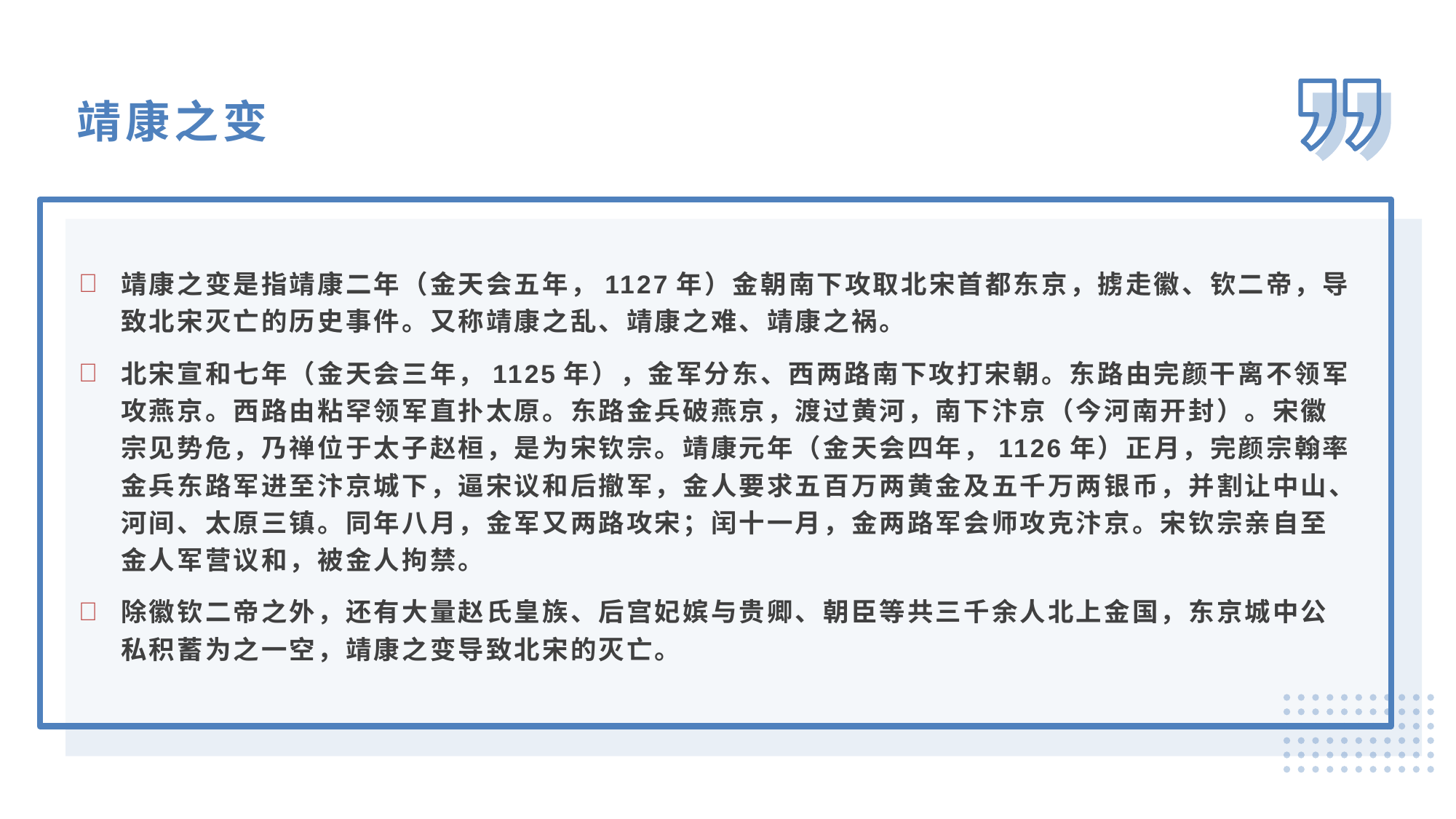

靖康之变

靖康之变是指靖康二年（金天会五年，1127年）金朝南下攻取北宋首都东京，掳走徽、钦二帝，导致北宋灭亡的历史事件。又称靖康之乱、靖康之难、靖康之祸。
北宋宣和七年（金天会三年，1125年），金军分东、西两路南下攻打宋朝。东路由完颜干离不领军攻燕京。西路由粘罕领军直扑太原。东路金兵破燕京，渡过黄河，南下汴京（今河南开封）。宋徽宗见势危，乃禅位于太子赵桓，是为宋钦宗。靖康元年（金天会四年，1126年）正月，完颜宗翰率金兵东路军进至汴京城下，逼宋议和后撤军，金人要求五百万两黄金及五千万两银币，并割让中山、河间、太原三镇。同年八月，金军又两路攻宋；闰十一月，金两路军会师攻克汴京。宋钦宗亲自至金人军营议和，被金人拘禁。
除徽钦二帝之外，还有大量赵氏皇族、后宫妃嫔与贵卿、朝臣等共三千余人北上金国，东京城中公私积蓄为之一空，靖康之变导致北宋的灭亡。